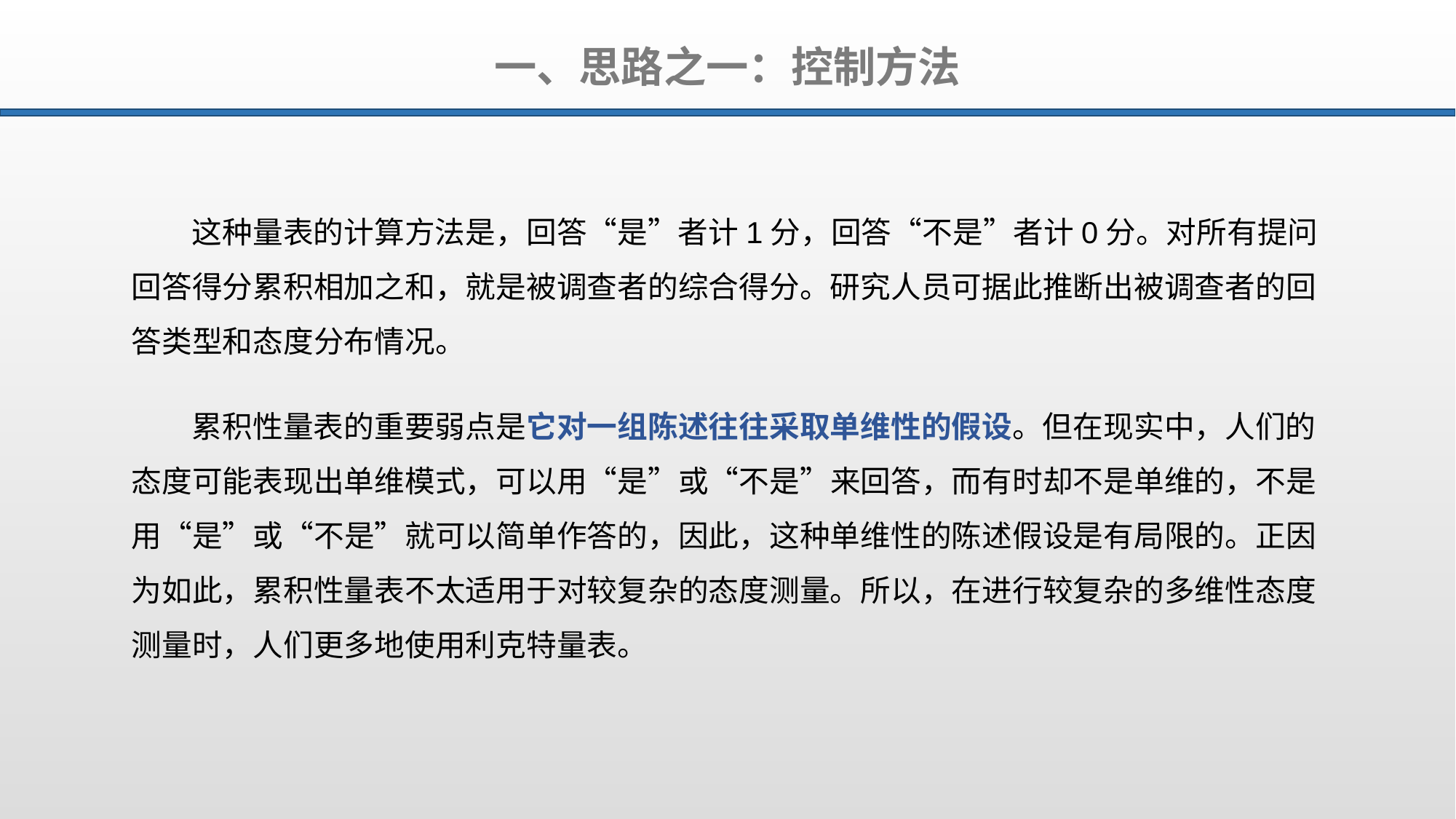

一、思路之一：控制方法

这种量表的计算方法是，回答“是”者计1分，回答“不是”者计0分。对所有提问回答得分累积相加之和，就是被调查者的综合得分。研究人员可据此推断出被调查者的回答类型和态度分布情况。
累积性量表的重要弱点是它对一组陈述往往采取单维性的假设。但在现实中，人们的态度可能表现出单维模式，可以用“是”或“不是”来回答，而有时却不是单维的，不是用“是”或“不是”就可以简单作答的，因此，这种单维性的陈述假设是有局限的。正因为如此，累积性量表不太适用于对较复杂的态度测量。所以，在进行较复杂的多维性态度测量时，人们更多地使用利克特量表。